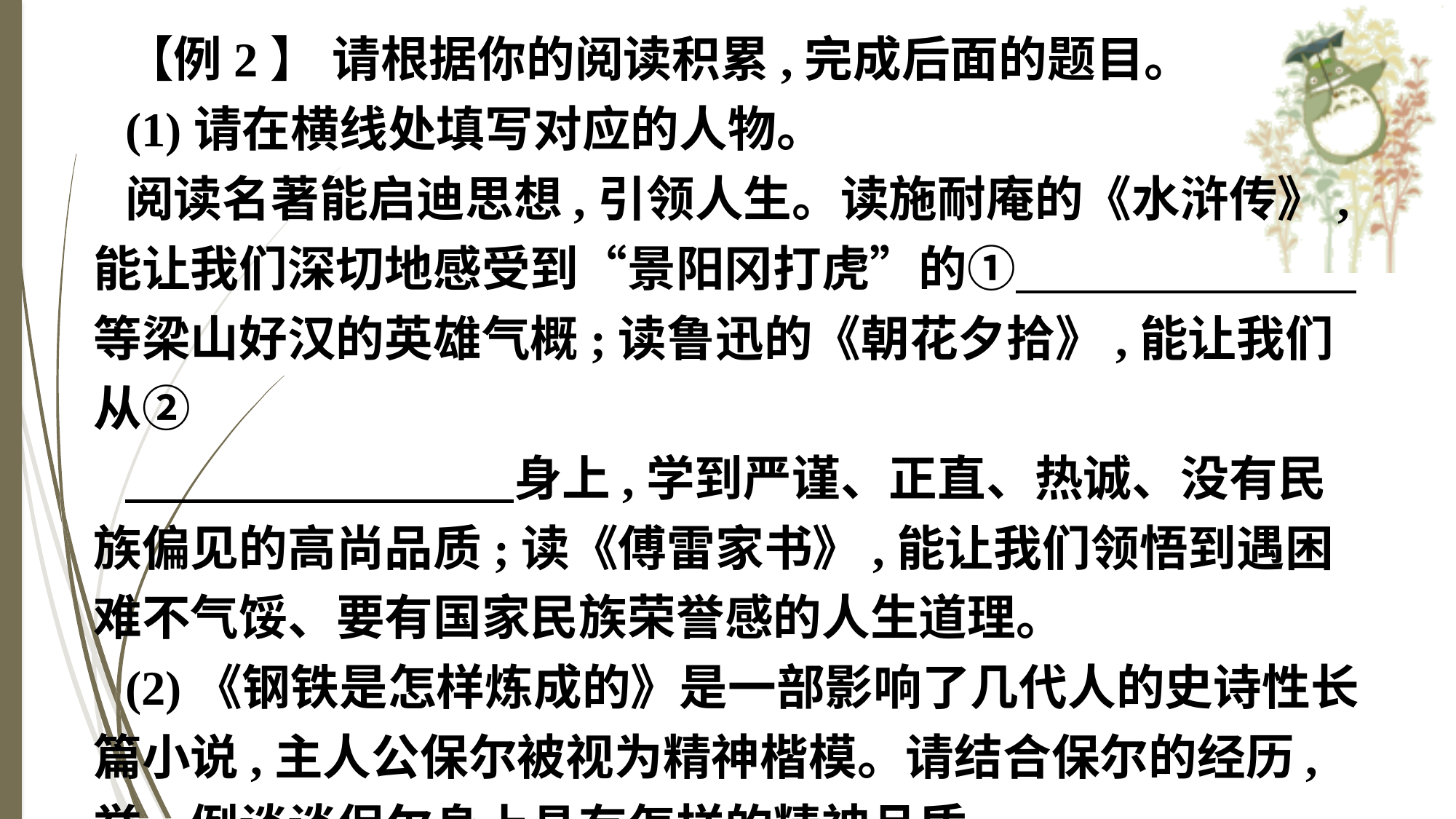

【例2】 请根据你的阅读积累,完成后面的题目。
(1)请在横线处填写对应的人物。
阅读名著能启迪思想,引领人生。读施耐庵的《水浒传》,能让我们深切地感受到“景阳冈打虎”的①　　　　　　　等梁山好汉的英雄气概;读鲁迅的《朝花夕拾》,能让我们从②
　　　　　　　　身上,学到严谨、正直、热诚、没有民族偏见的高尚品质;读《傅雷家书》,能让我们领悟到遇困难不气馁、要有国家民族荣誉感的人生道理。
(2)《钢铁是怎样炼成的》是一部影响了几代人的史诗性长篇小说,主人公保尔被视为精神楷模。请结合保尔的经历,举一例谈谈保尔身上具有怎样的精神品质。